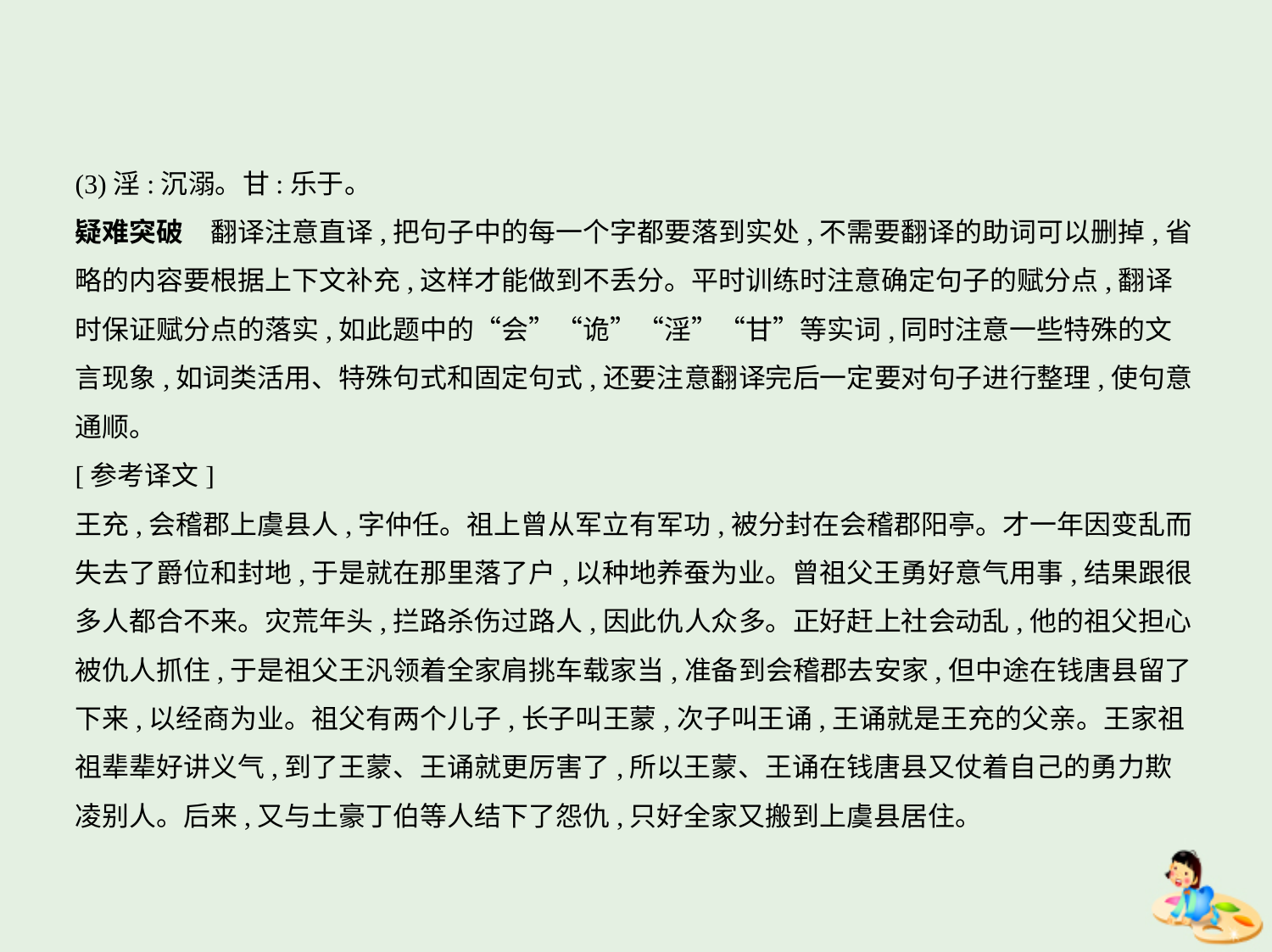

(3)淫:沉溺。甘:乐于。
疑难突破　翻译注意直译,把句子中的每一个字都要落到实处,不需要翻译的助词可以删掉,省
略的内容要根据上下文补充,这样才能做到不丢分。平时训练时注意确定句子的赋分点,翻译
时保证赋分点的落实,如此题中的“会”“诡”“淫”“甘”等实词,同时注意一些特殊的文
言现象,如词类活用、特殊句式和固定句式,还要注意翻译完后一定要对句子进行整理,使句意
通顺。
[参考译文]
王充,会稽郡上虞县人,字仲任。祖上曾从军立有军功,被分封在会稽郡阳亭。才一年因变乱而
失去了爵位和封地,于是就在那里落了户,以种地养蚕为业。曾祖父王勇好意气用事,结果跟很
多人都合不来。灾荒年头,拦路杀伤过路人,因此仇人众多。正好赶上社会动乱,他的祖父担心
被仇人抓住,于是祖父王汎领着全家肩挑车载家当,准备到会稽郡去安家,但中途在钱唐县留了
下来,以经商为业。祖父有两个儿子,长子叫王蒙,次子叫王诵,王诵就是王充的父亲。王家祖
祖辈辈好讲义气,到了王蒙、王诵就更厉害了,所以王蒙、王诵在钱唐县又仗着自己的勇力欺
凌别人。后来,又与土豪丁伯等人结下了怨仇,只好全家又搬到上虞县居住。